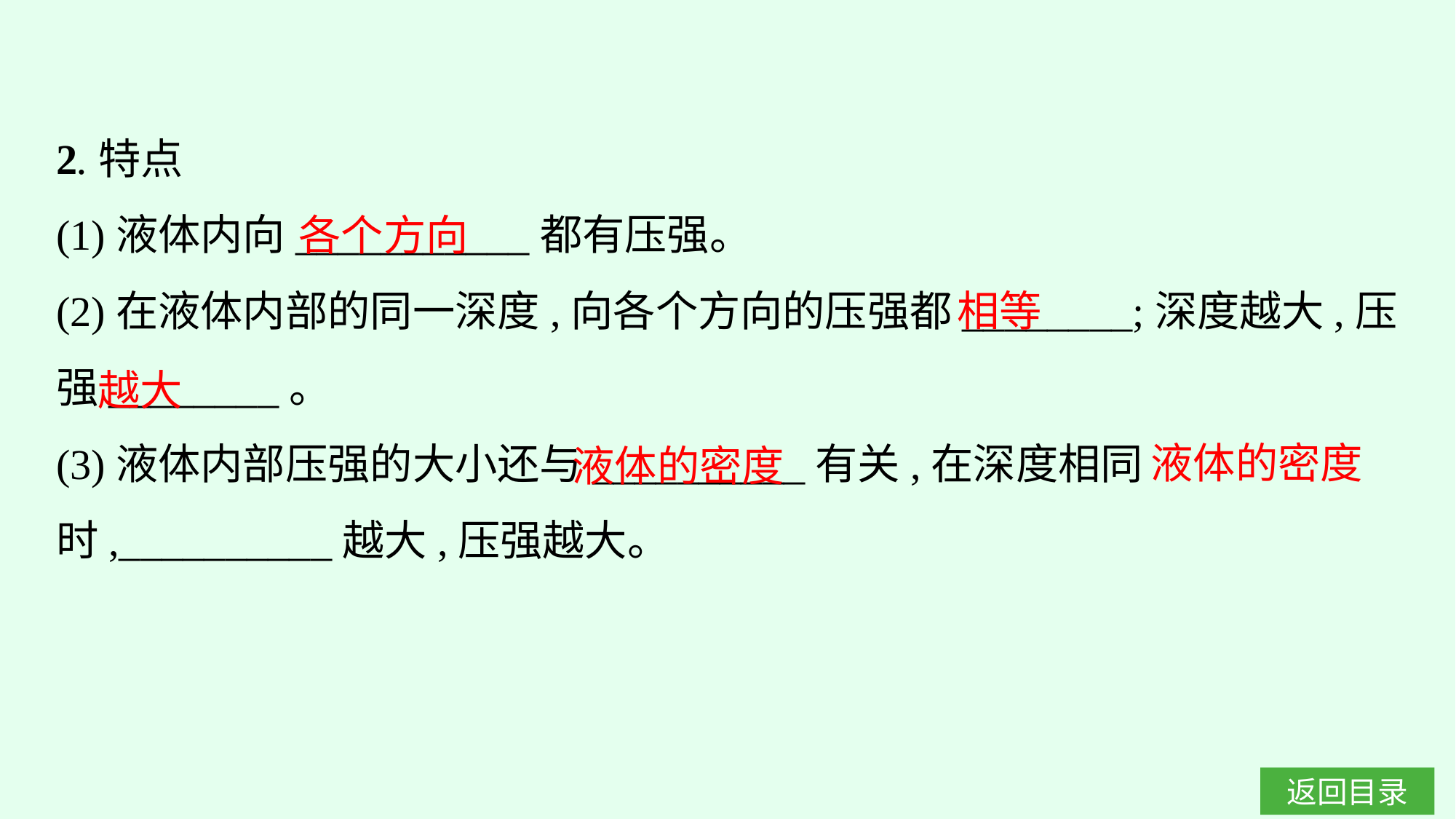

2.特点
(1)液体内向___________都有压强。
(2)在液体内部的同一深度,向各个方向的压强都________;深度越大,压强________。
(3)液体内部压强的大小还与__________有关,在深度相同时,__________越大,压强越大。
各个方向
相等
越大
液体的密度
液体的密度